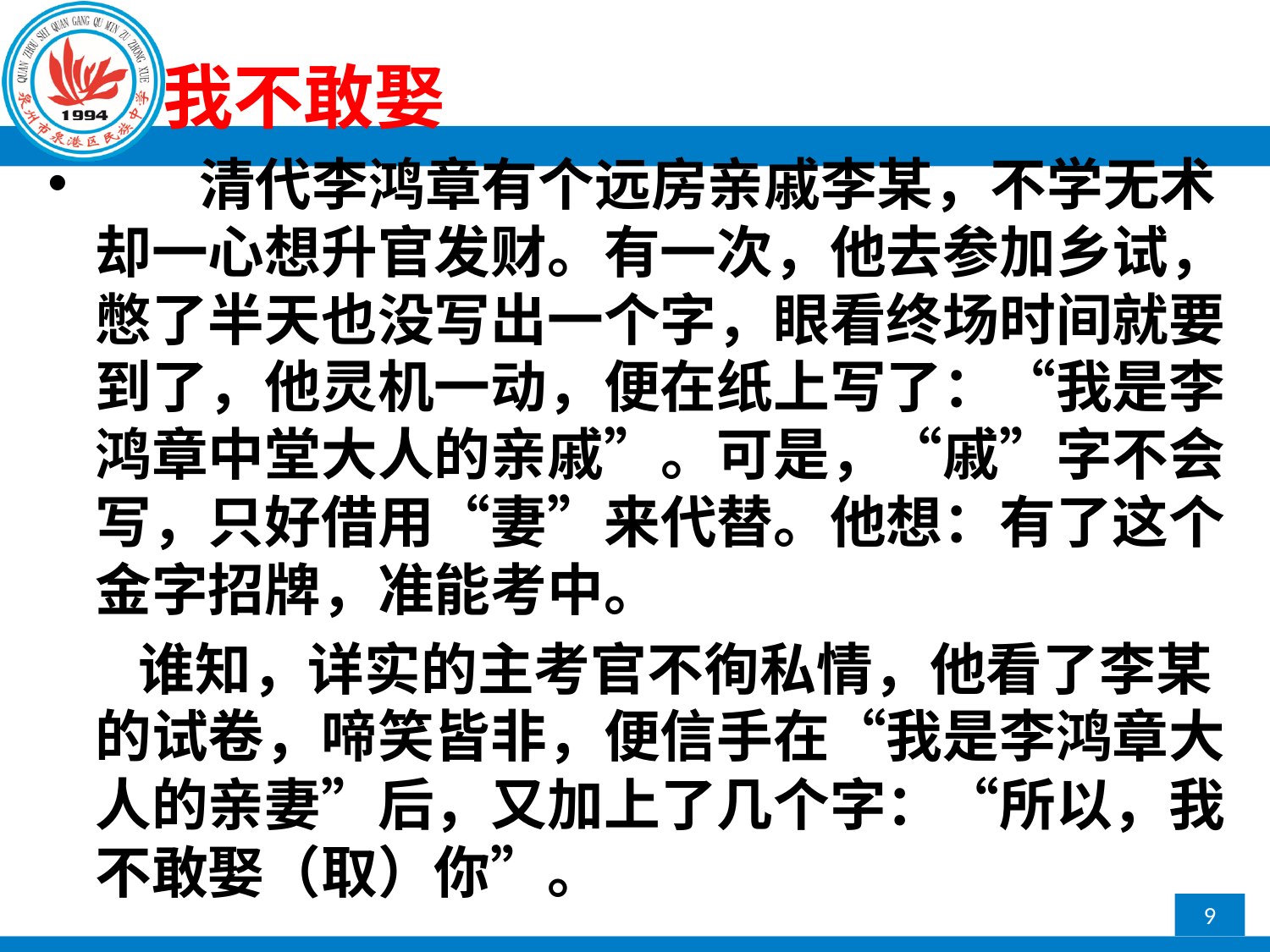

我不敢娶
       清代李鸿章有个远房亲戚李某，不学无术却一心想升官发财。有一次，他去参加乡试，憋了半天也没写出一个字，眼看终场时间就要到了，他灵机一动，便在纸上写了：“我是李鸿章中堂大人的亲戚”。可是，“戚”字不会写，只好借用“妻”来代替。他想：有了这个金字招牌，准能考中。
      谁知，详实的主考官不徇私情，他看了李某的试卷，啼笑皆非，便信手在“我是李鸿章大人的亲妻”后，又加上了几个字：“所以，我不敢娶（取）你”。